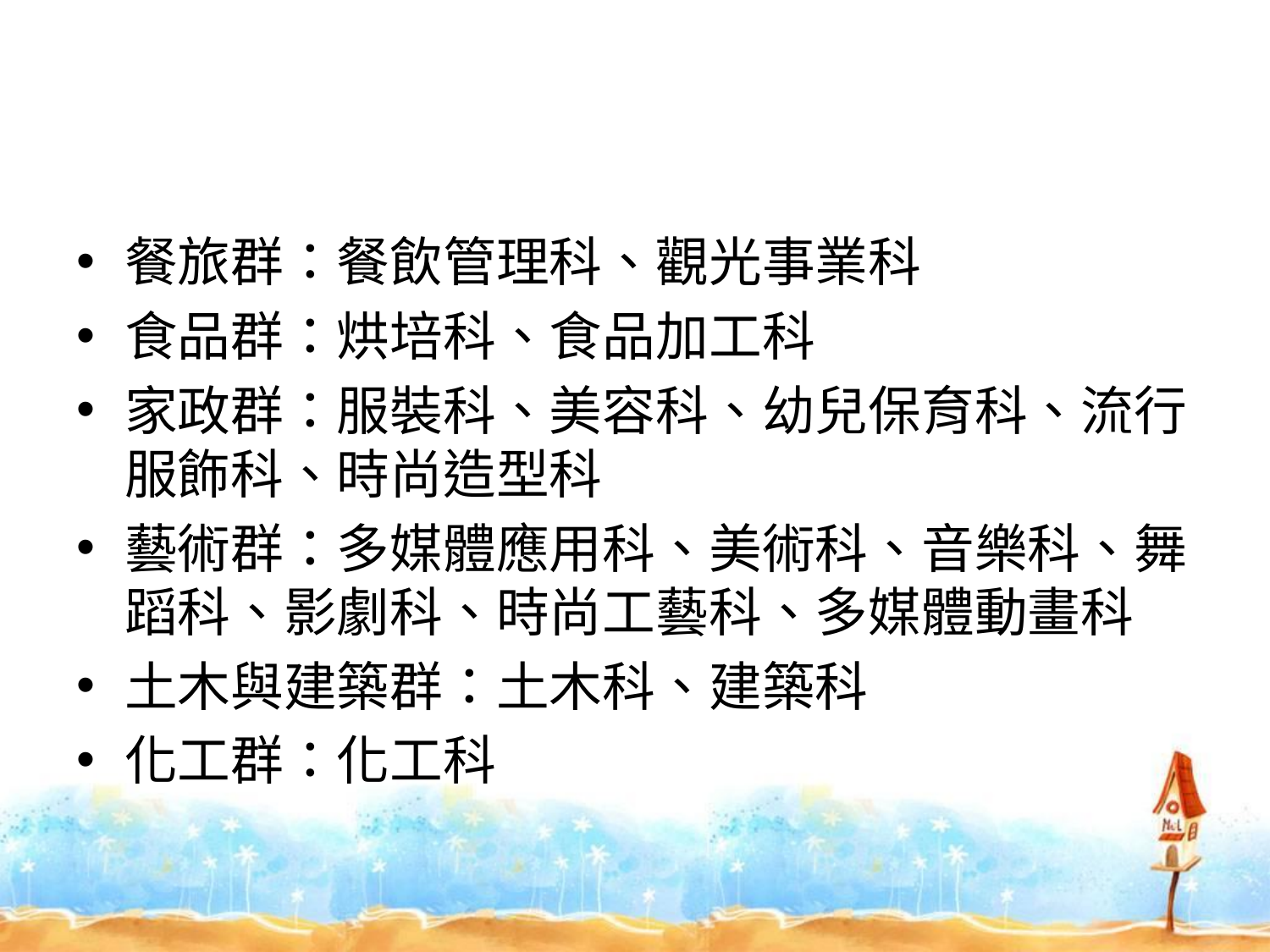

#
餐旅群：餐飲管理科、觀光事業科
食品群：烘培科、食品加工科
家政群：服裝科、美容科、幼兒保育科、流行服飾科、時尚造型科
藝術群：多媒體應用科、美術科、音樂科、舞蹈科、影劇科、時尚工藝科、多媒體動畫科
土木與建築群：土木科、建築科
化工群：化工科